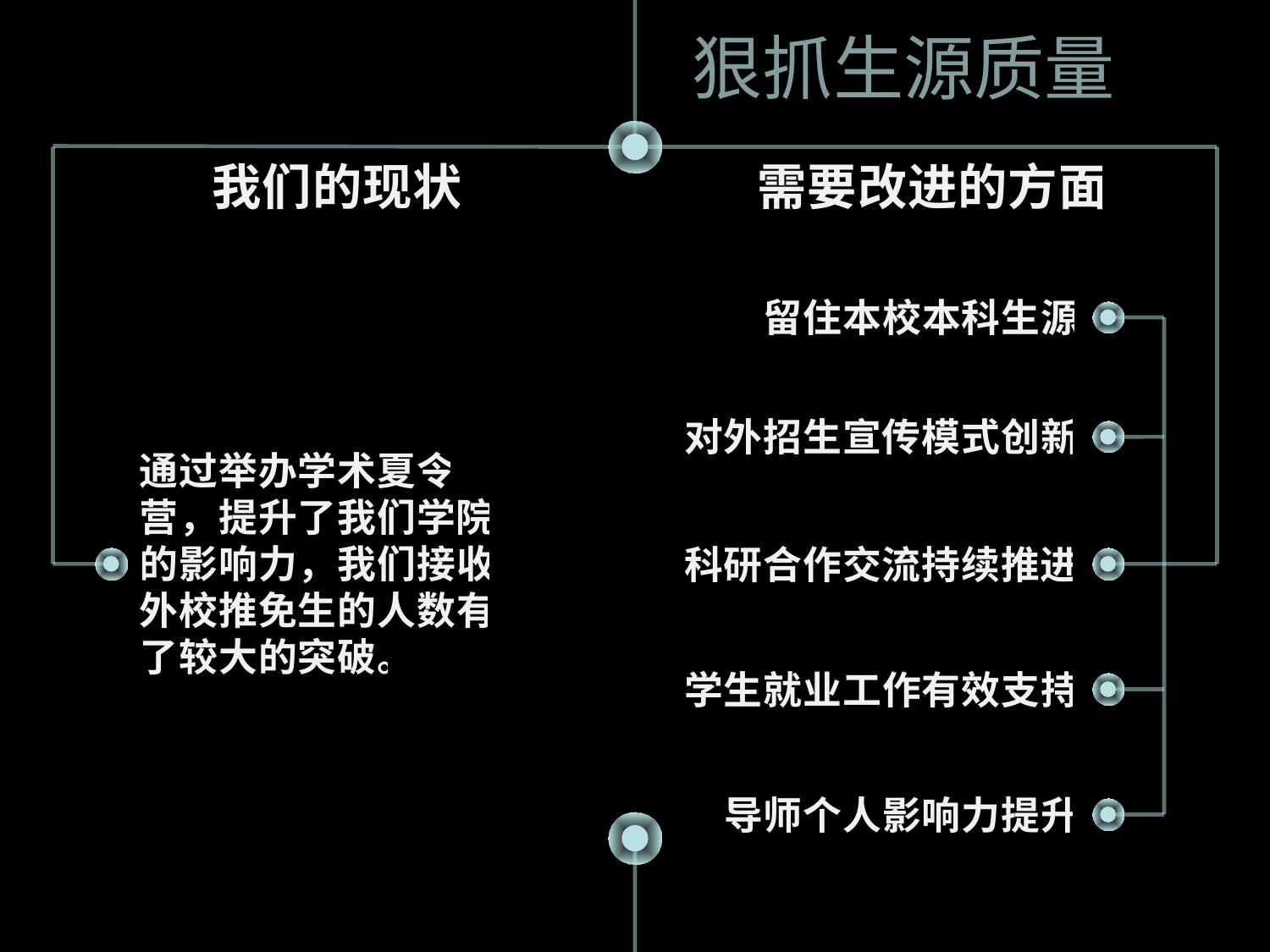

狠抓生源质量

我们的现状
需要改进的方面
留住本校本科生源

对外招生宣传模式创新

通过举办学术夏令营，提升了我们学院的影响力，我们接收外校推免生的人数有了较大的突破。
科研合作交流持续推进

学生就业工作有效支持

导师个人影响力提升